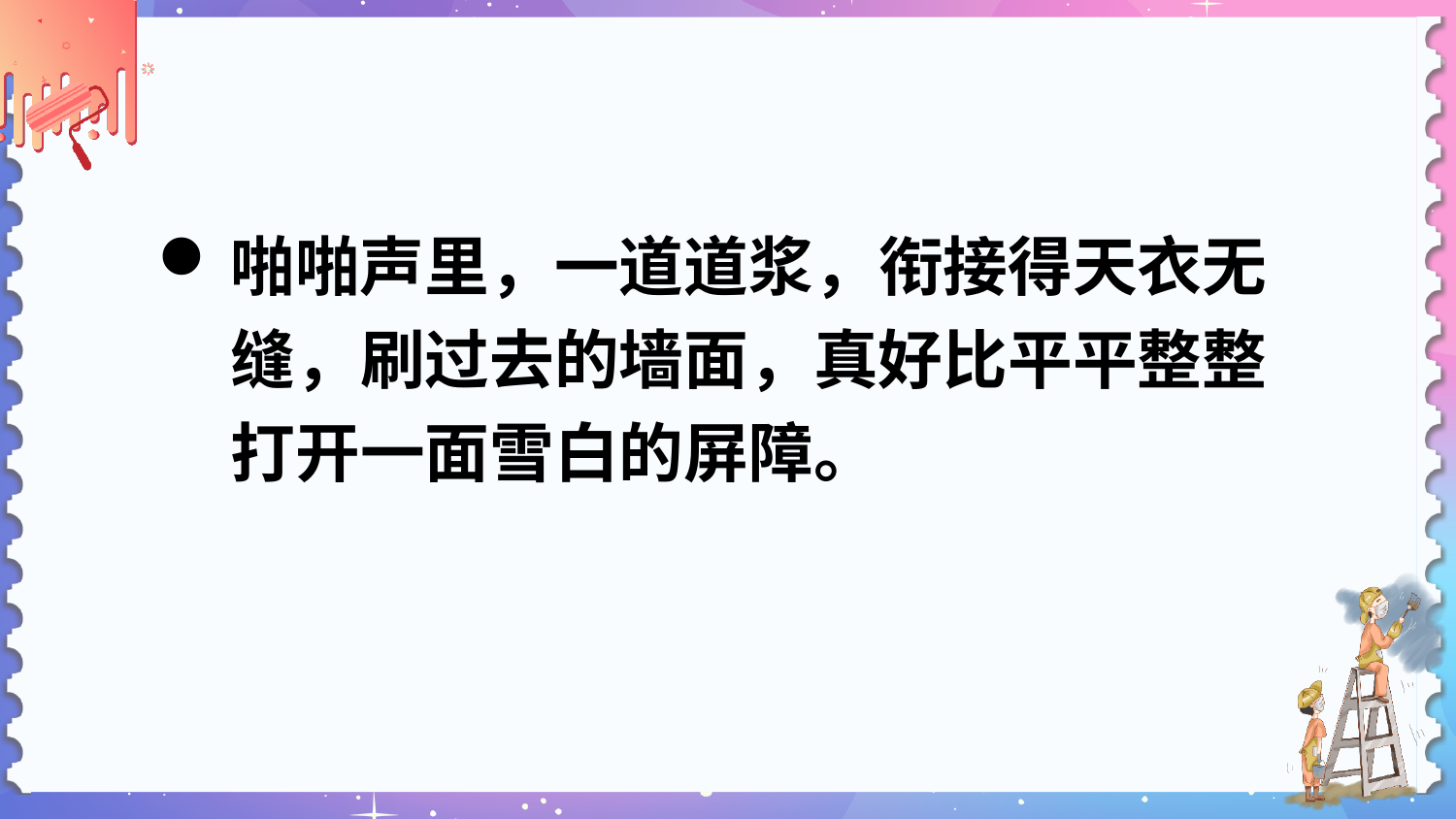

啪啪声里，一道道浆，衔接得天衣无缝，刷过去的墙面，真好比平平整整打开一面雪白的屏障。